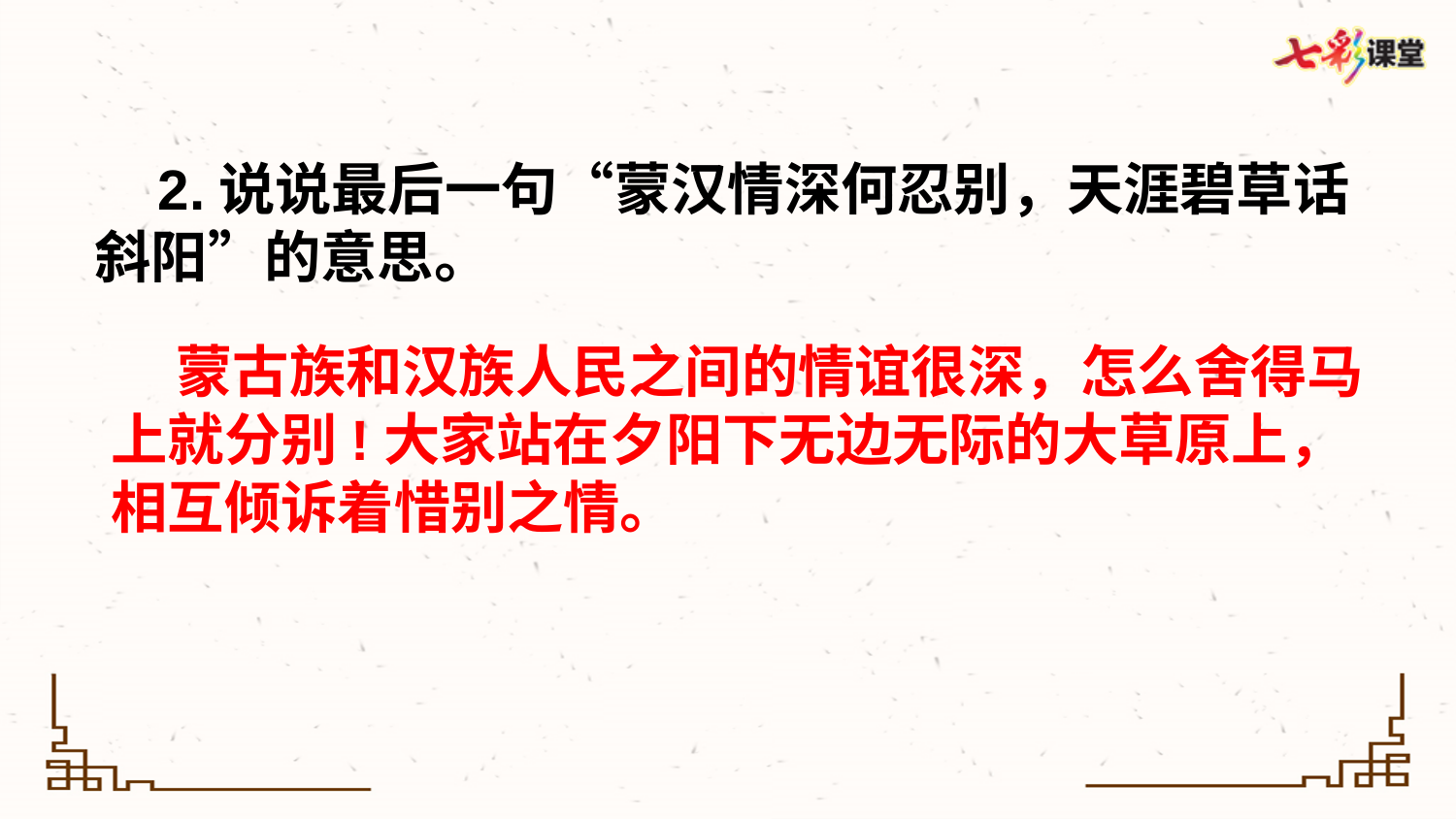

2.说说最后一句“蒙汉情深何忍别，天涯碧草话斜阳”的意思。
    蒙古族和汉族人民之间的情谊很深，怎么舍得马上就分别!大家站在夕阳下无边无际的大草原上，相互倾诉着惜别之情。